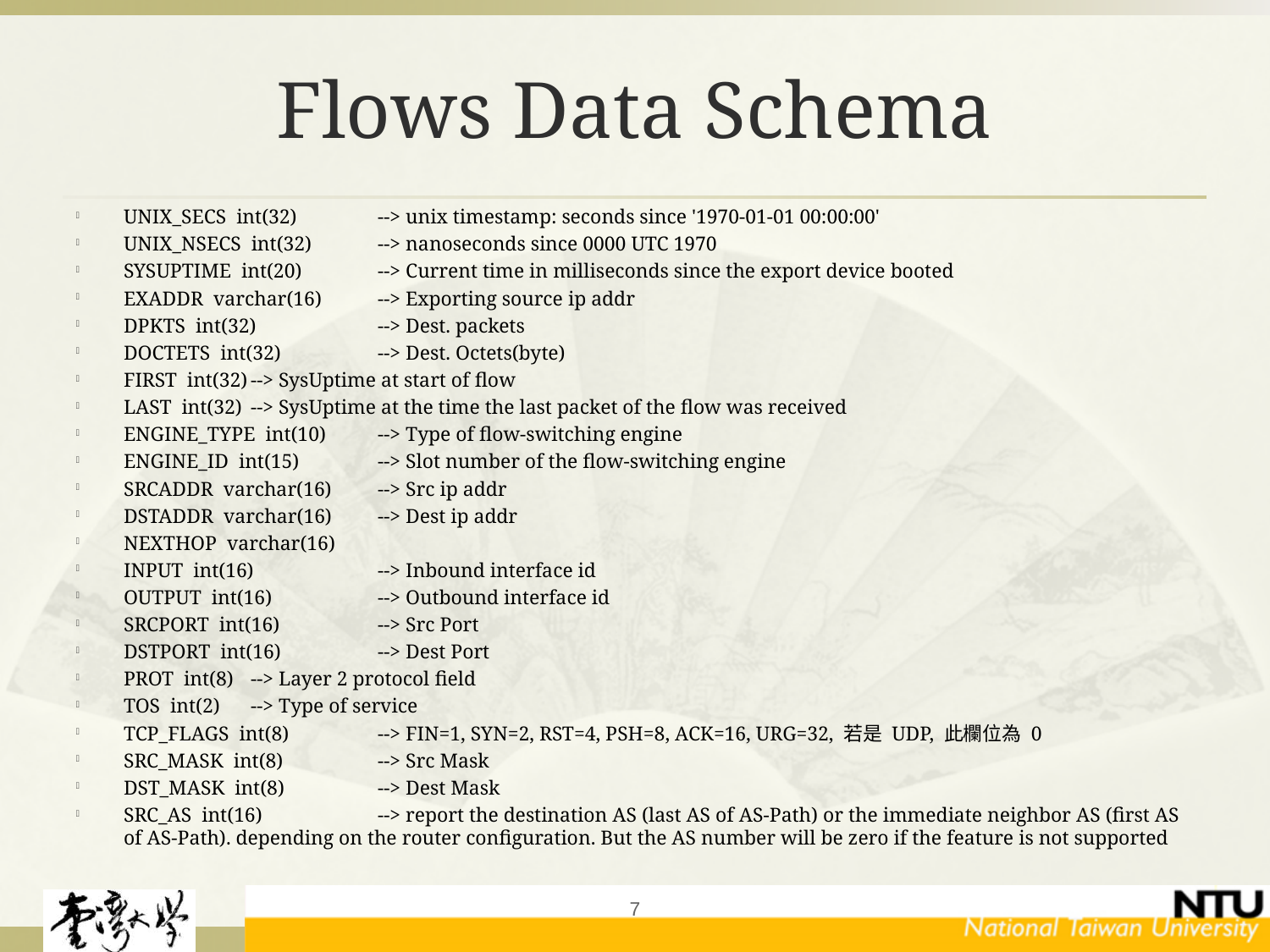

# Flows Data Schema
UNIX_SECS  int(32)	--> unix timestamp: seconds since '1970-01-01 00:00:00'
UNIX_NSECS  int(32)	--> nanoseconds since 0000 UTC 1970
SYSUPTIME  int(20)	--> Current time in milliseconds since the export device booted
EXADDR  varchar(16)	--> Exporting source ip addr
DPKTS  int(32)	--> Dest. packets
DOCTETS  int(32)	--> Dest. Octets(byte)
FIRST  int(32)	--> SysUptime at start of flow
LAST  int(32)	--> SysUptime at the time the last packet of the flow was received
ENGINE_TYPE  int(10)	--> Type of flow-switching engine
ENGINE_ID  int(15) 	--> Slot number of the flow-switching engine
SRCADDR  varchar(16) 	--> Src ip addr
DSTADDR  varchar(16) 	--> Dest ip addr
NEXTHOP  varchar(16)
INPUT  int(16)	--> Inbound interface id
OUTPUT  int(16) 	--> Outbound interface id
SRCPORT  int(16)	--> Src Port
DSTPORT  int(16)	--> Dest Port
PROT  int(8)	--> Layer 2 protocol field
TOS  int(2)	--> Type of service
TCP_FLAGS  int(8)	--> FIN=1, SYN=2, RST=4, PSH=8, ACK=16, URG=32, 若是 UDP, 此欄位為 0
SRC_MASK  int(8)	--> Src Mask
DST_MASK  int(8)	--> Dest Mask
SRC_AS  int(16) 	--> report the destination AS (last AS of AS-Path) or the immediate neighbor AS (first AS of AS-Path). depending on the router configuration. But the AS number will be zero if the feature is not supported
7